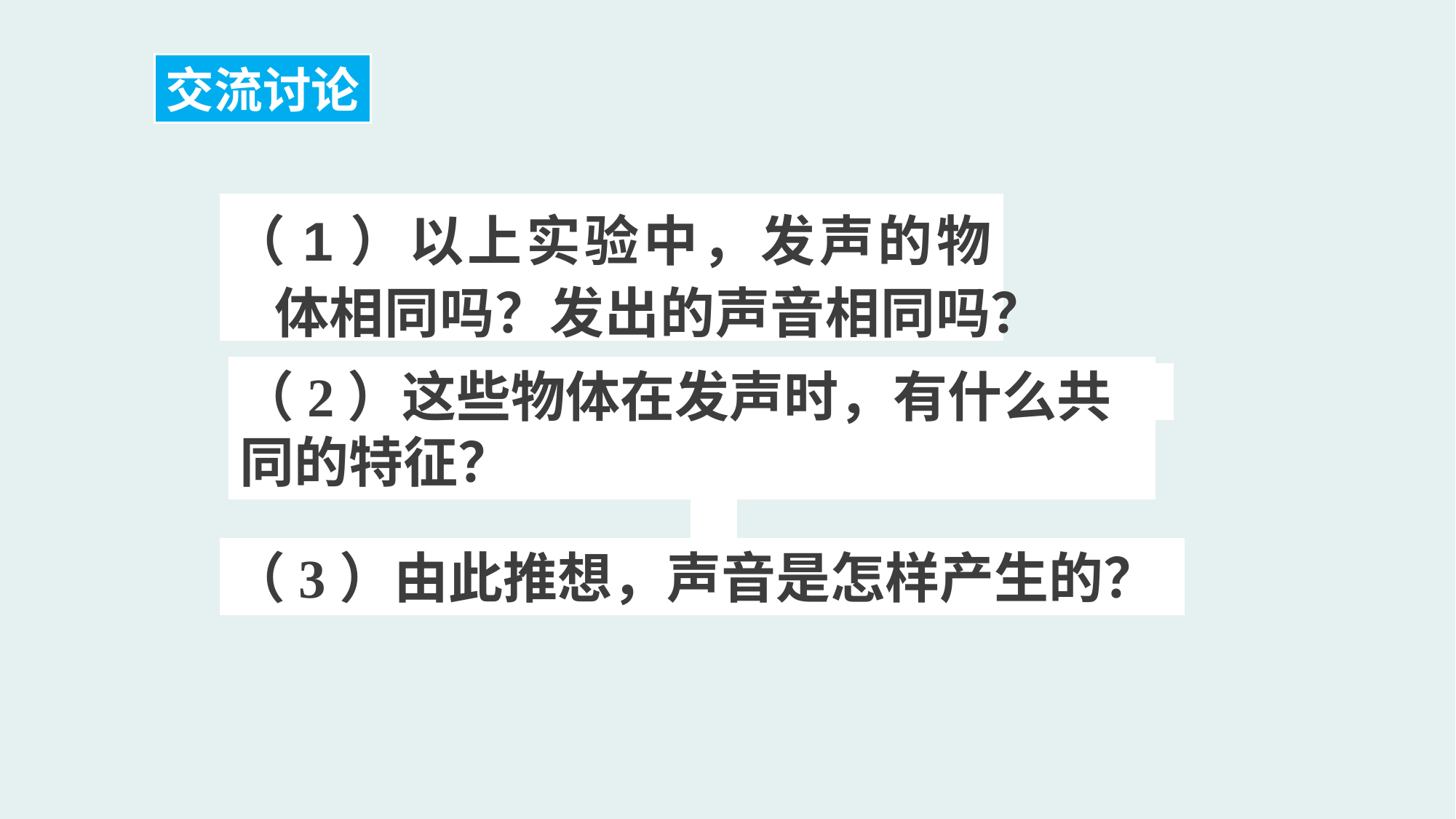

交流讨论
# （1）以上实验中，发声的物体相同吗？发出的声音相同吗？
（2）这些物体在发声时，有什么共同的特征？

（3）由此推想，声音是怎样产生的？